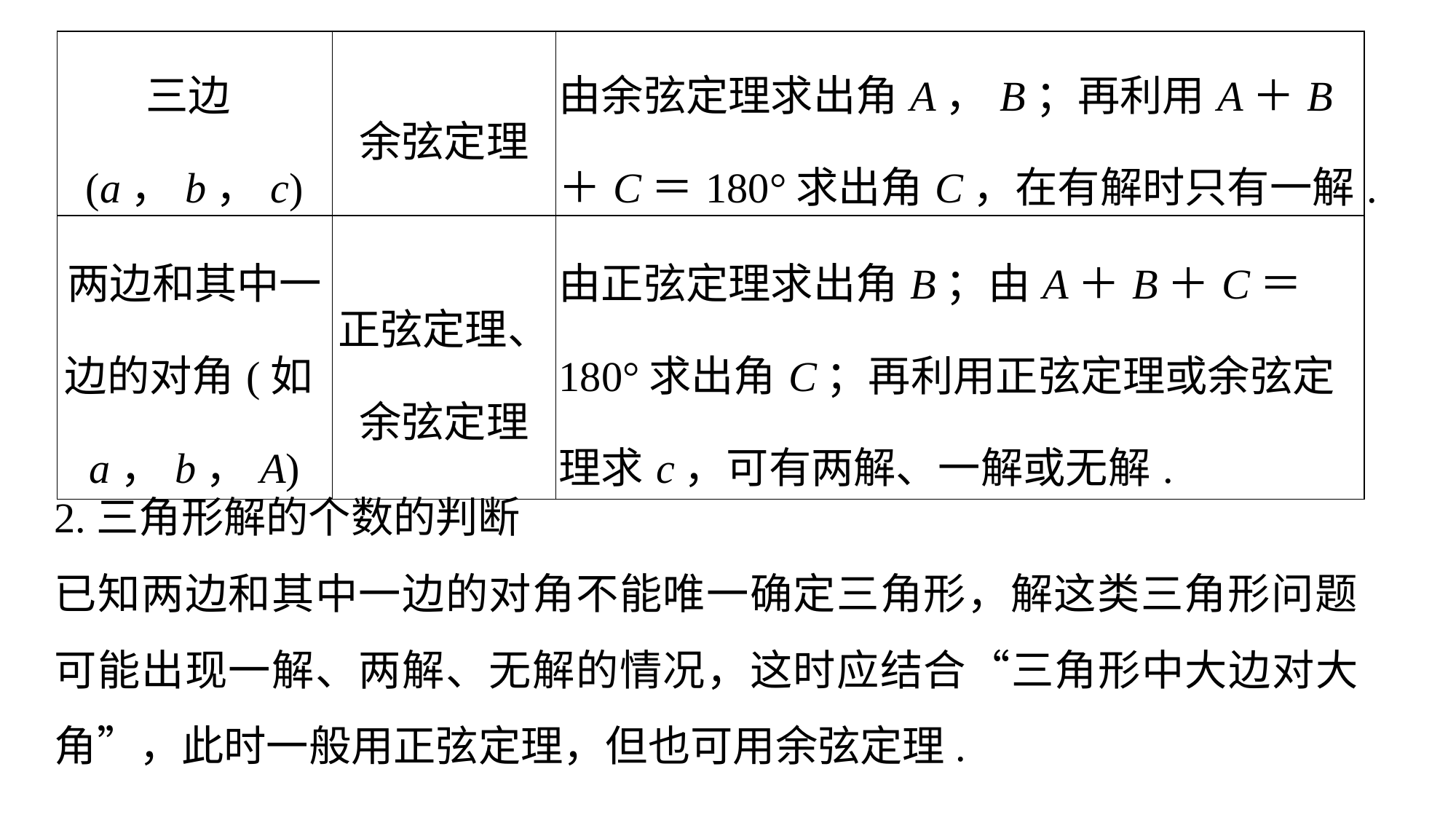

| 三边(a，b，c) | 余弦定理 | 由余弦定理求出角A，B；再利用A＋B＋C＝180°求出角C，在有解时只有一解. |
| --- | --- | --- |
| 两边和其中一边的对角(如a，b，A) | 正弦定理、余弦定理 | 由正弦定理求出角B；由A＋B＋C＝180°求出角C；再利用正弦定理或余弦定理求c，可有两解、一解或无解. |
2.三角形解的个数的判断
已知两边和其中一边的对角不能唯一确定三角形，解这类三角形问题可能出现一解、两解、无解的情况，这时应结合“三角形中大边对大角”，此时一般用正弦定理，但也可用余弦定理.